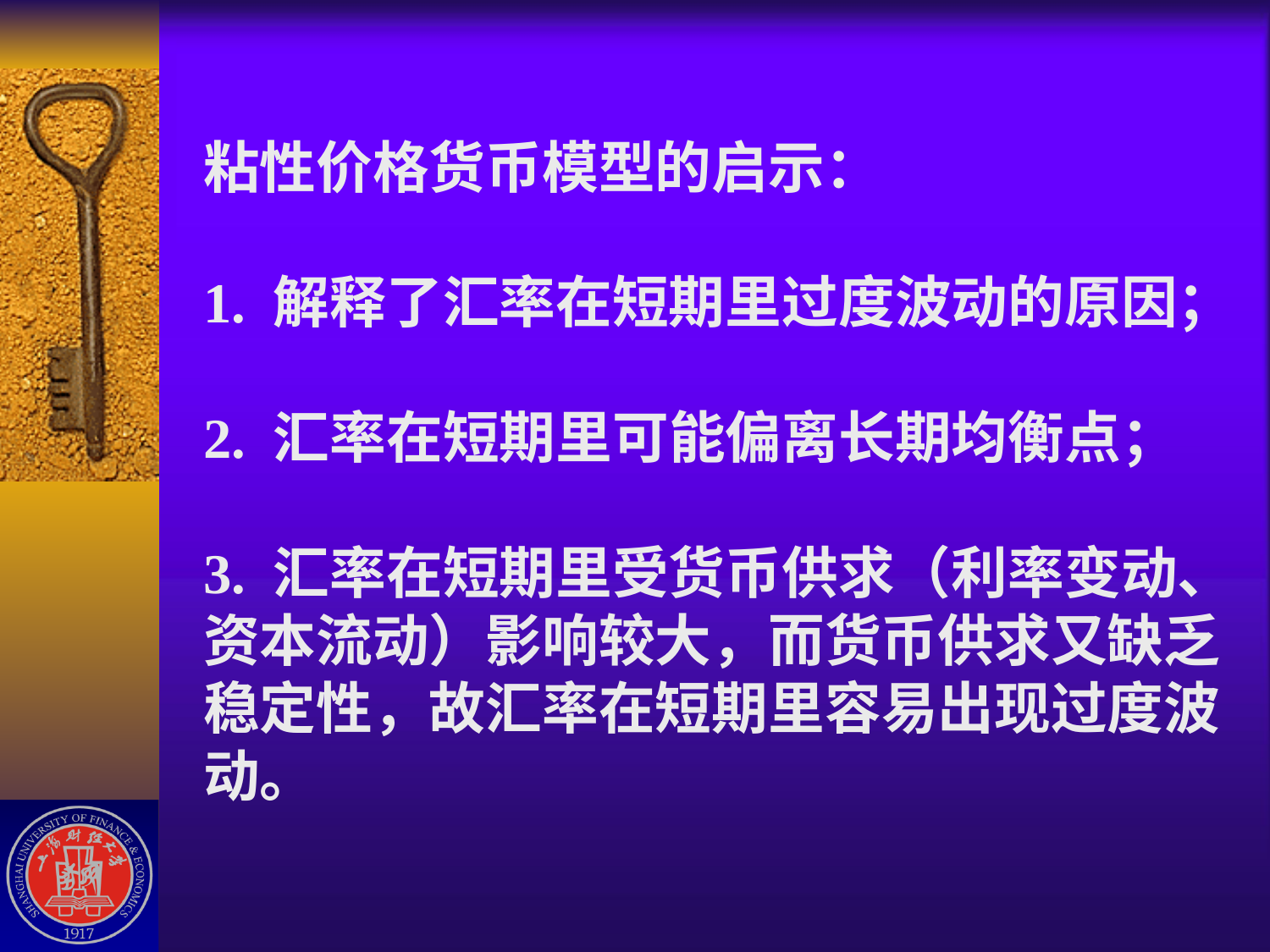

# 粘性价格货币模型的启示： 1. 解释了汇率在短期里过度波动的原因； 2. 汇率在短期里可能偏离长期均衡点； 3. 汇率在短期里受货币供求（利率变动、资本流动）影响较大，而货币供求又缺乏稳定性，故汇率在短期里容易出现过度波动。